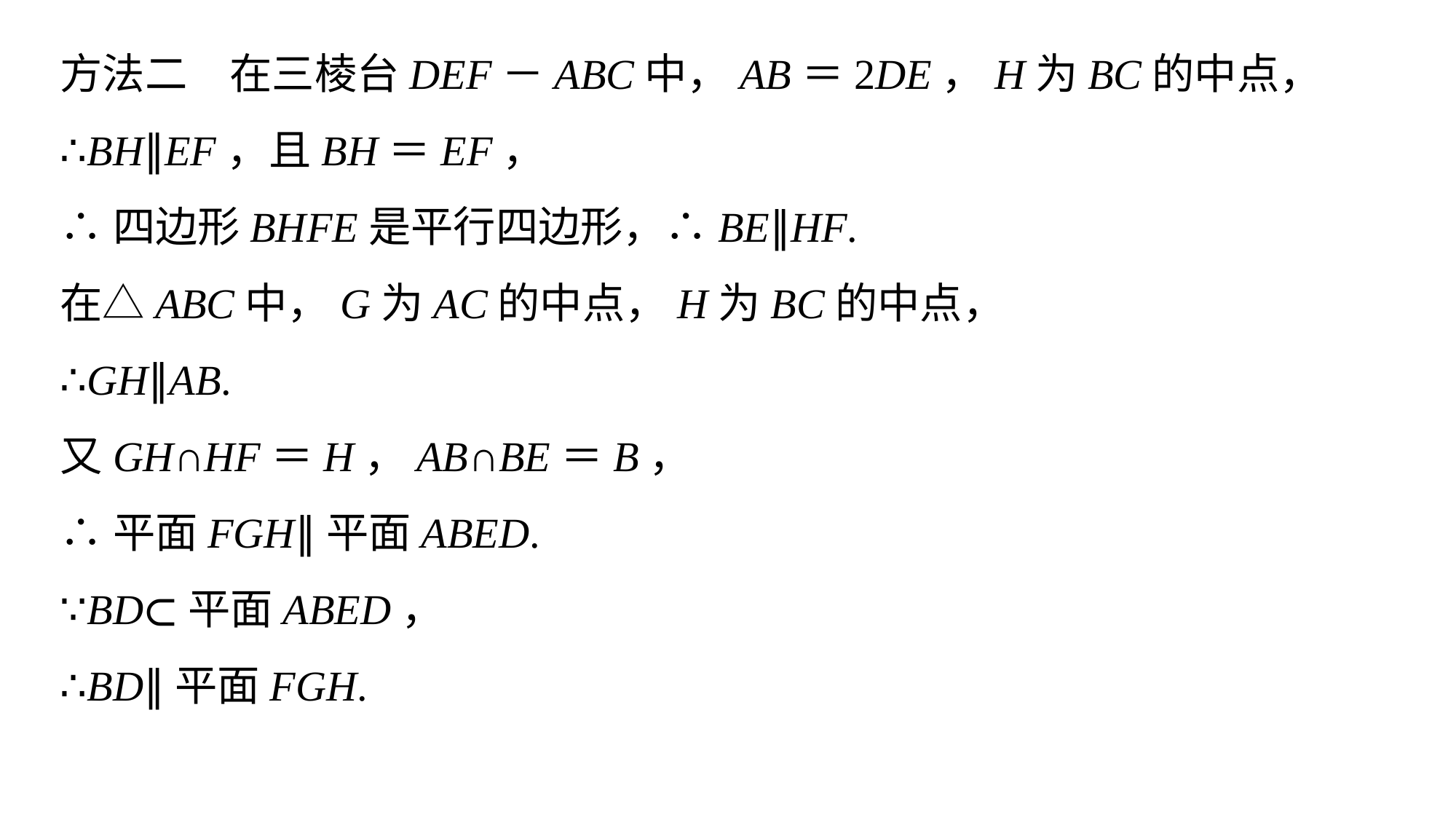

方法二　在三棱台DEF－ABC中，AB＝2DE，H为BC的中点，
∴BH∥EF，且BH＝EF，
∴四边形BHFE是平行四边形，∴BE∥HF.
在△ABC中，G为AC的中点，H为BC的中点，
∴GH∥AB.
又GH∩HF＝H，AB∩BE＝B，
∴平面FGH∥平面ABED.
∵BD⊂平面ABED，
∴BD∥平面FGH.